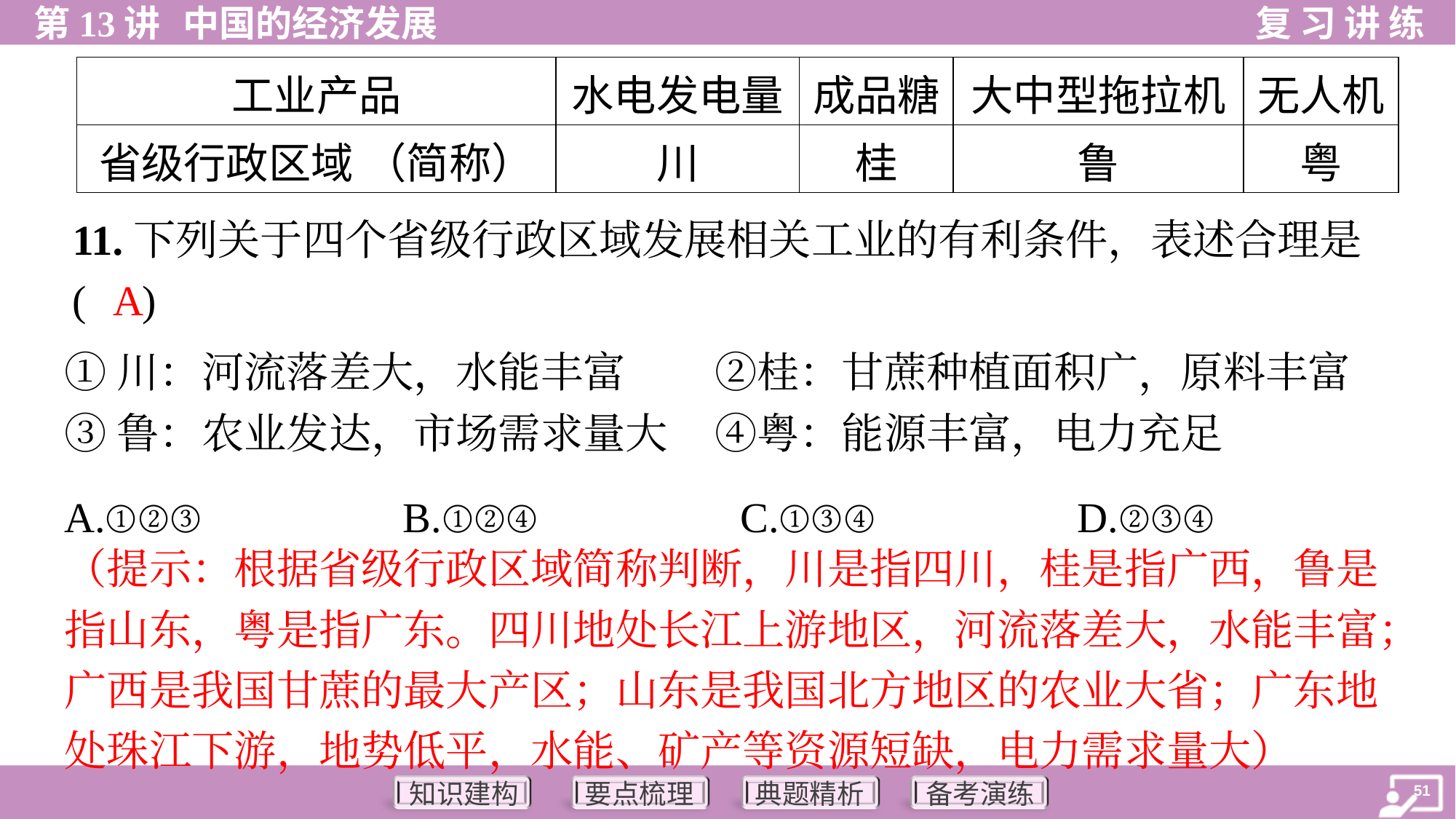

| 工业产品 | 水电发电量 | 成品糖 | 大中型拖拉机 | 无人机 |
| --- | --- | --- | --- | --- |
| 省级行政区域 （简称） | 川 | 桂 | 鲁 | 粤 |
11.下列关于四个省级行政区域发展相关工业的有利条件，表述合理是
(     )
A
①川：河流落差大，水能丰富	②桂：甘蔗种植面积广，原料丰富
③鲁：农业发达，市场需求量大	④粤：能源丰富，电力充足
A.①②③	B.①②④	C.①③④	D.②③④
（提示：根据省级行政区域简称判断，川是指四川，桂是指广西，鲁是
指山东，粤是指广东。四川地处长江上游地区，河流落差大，水能丰富；
广西是我国甘蔗的最大产区；山东是我国北方地区的农业大省；广东地
处珠江下游，地势低平，水能、矿产等资源短缺，电力需求量大）